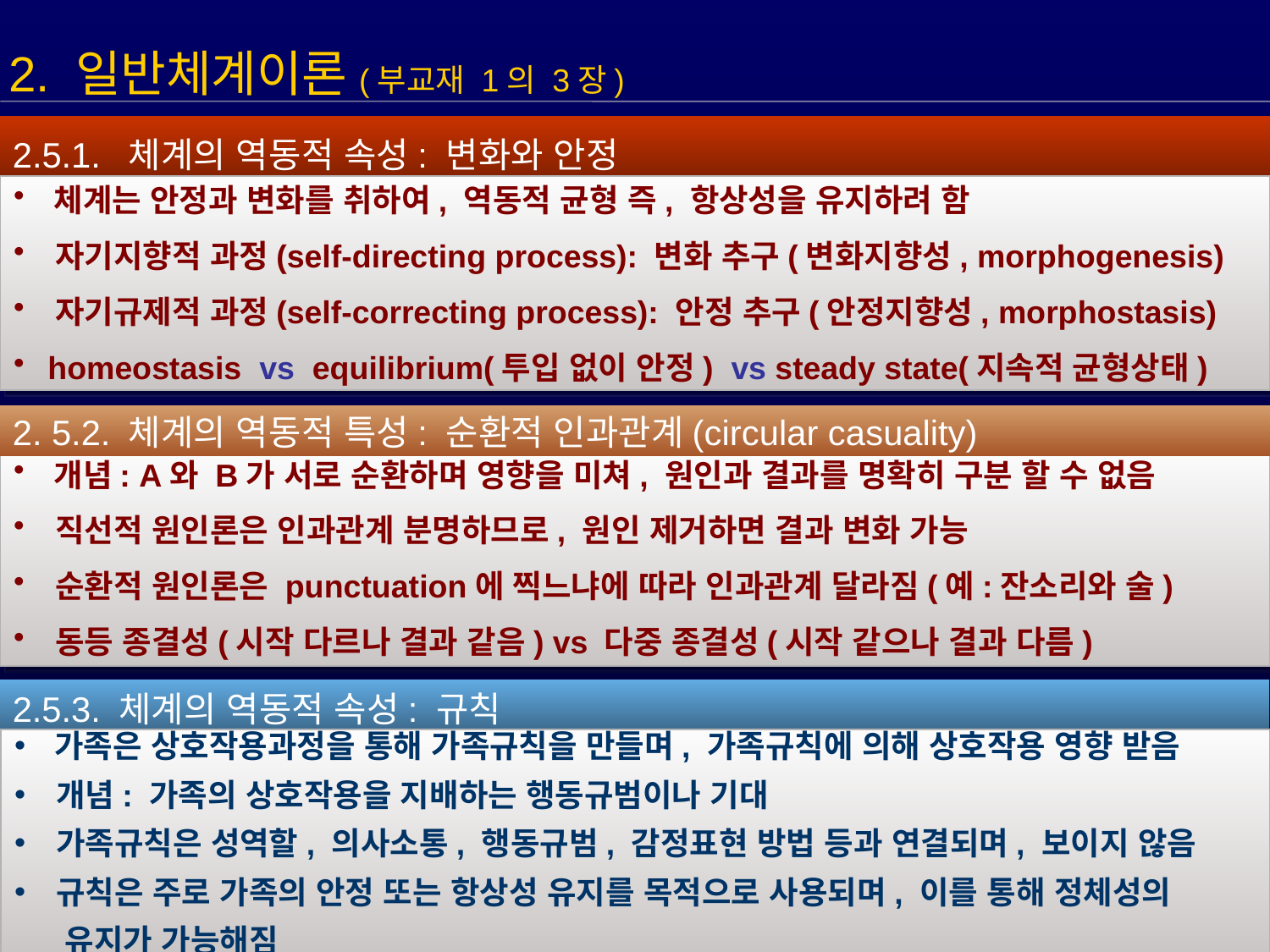

2. 일반체계이론(부교재 1의 3장)

2.5.1.  체계의 역동적 속성: 변화와 안정
 체계는 안정과 변화를 취하여, 역동적 균형 즉, 항상성을 유지하려 함
 자기지향적 과정(self-directing process): 변화 추구(변화지향성, morphogenesis)
 자기규제적 과정(self-correcting process): 안정 추구(안정지향성, morphostasis)
 homeostasis  vs  equilibrium(투입 없이 안정)  vs steady state(지속적 균형상태)
2. 5.2. 체계의 역동적 특성: 순환적 인과관계(circular casuality)
 개념: A와 B가 서로 순환하며 영향을 미쳐, 원인과 결과를 명확히 구분 할 수 없음
 직선적 원인론은 인과관계 분명하므로, 원인 제거하면 결과 변화 가능
 순환적 원인론은 punctuation에 찍느냐에 따라 인과관계 달라짐(예:잔소리와 술)
 동등 종결성(시작 다르나 결과 같음) vs 다중 종결성(시작 같으나 결과 다름)
2.5.3. 체계의 역동적 속성: 규칙
 가족은 상호작용과정을 통해 가족규칙을 만들며, 가족규칙에 의해 상호작용 영향 받음
 개념: 가족의 상호작용을 지배하는 행동규범이나 기대
 가족규칙은 성역할, 의사소통, 행동규범, 감정표현 방법 등과 연결되며, 보이지 않음
 규칙은 주로 가족의 안정 또는 항상성 유지를 목적으로 사용되며, 이를 통해 정체성의
  유지가 가능해짐